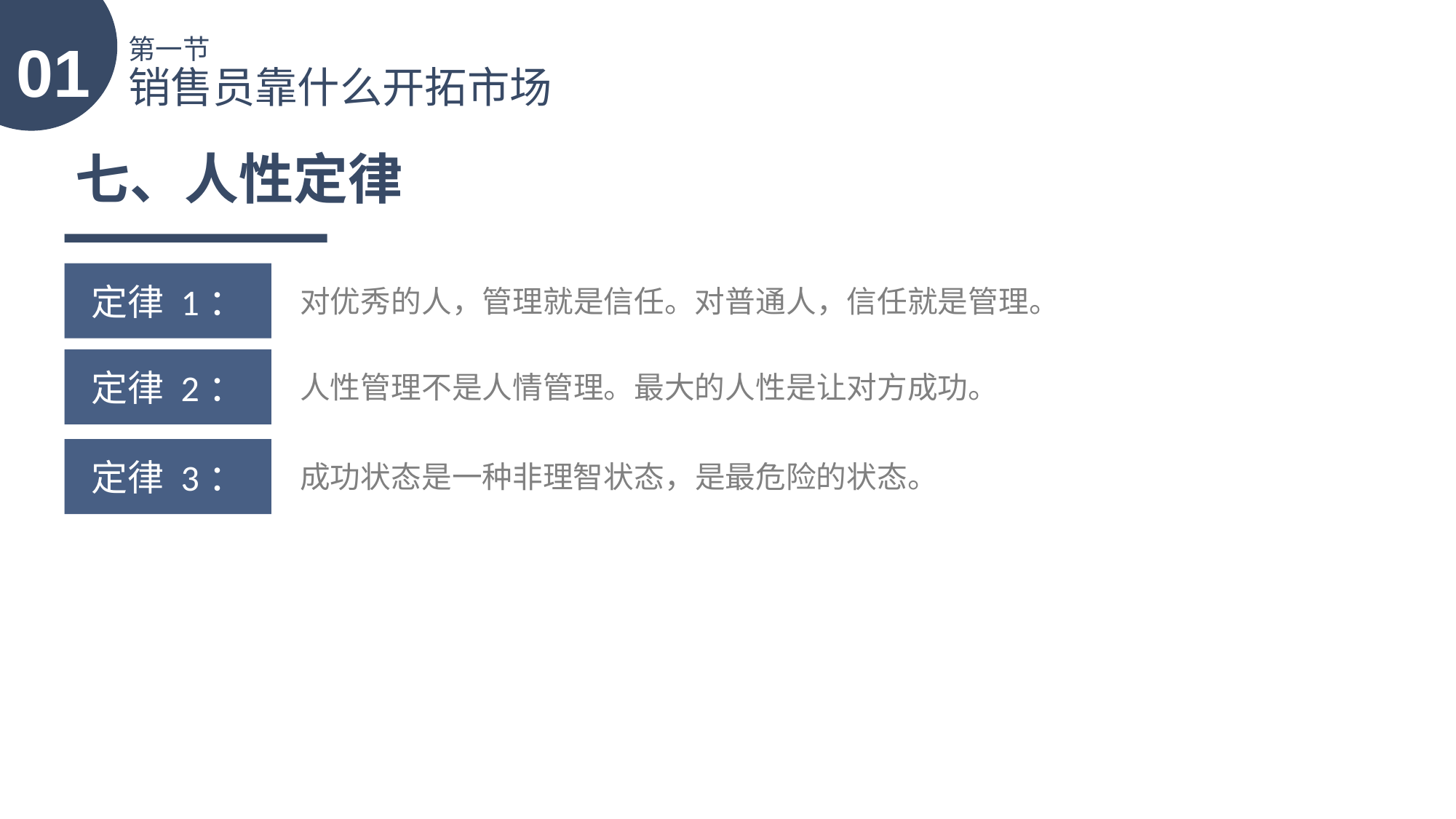

01
第一节
销售员靠什么开拓市场
七、人性定律

定律 1：
对优秀的人，管理就是信任。对普通人，信任就是管理。
定律 2：
人性管理不是人情管理。最大的人性是让对方成功。
定律 3：
成功状态是一种非理智状态，是最危险的状态。